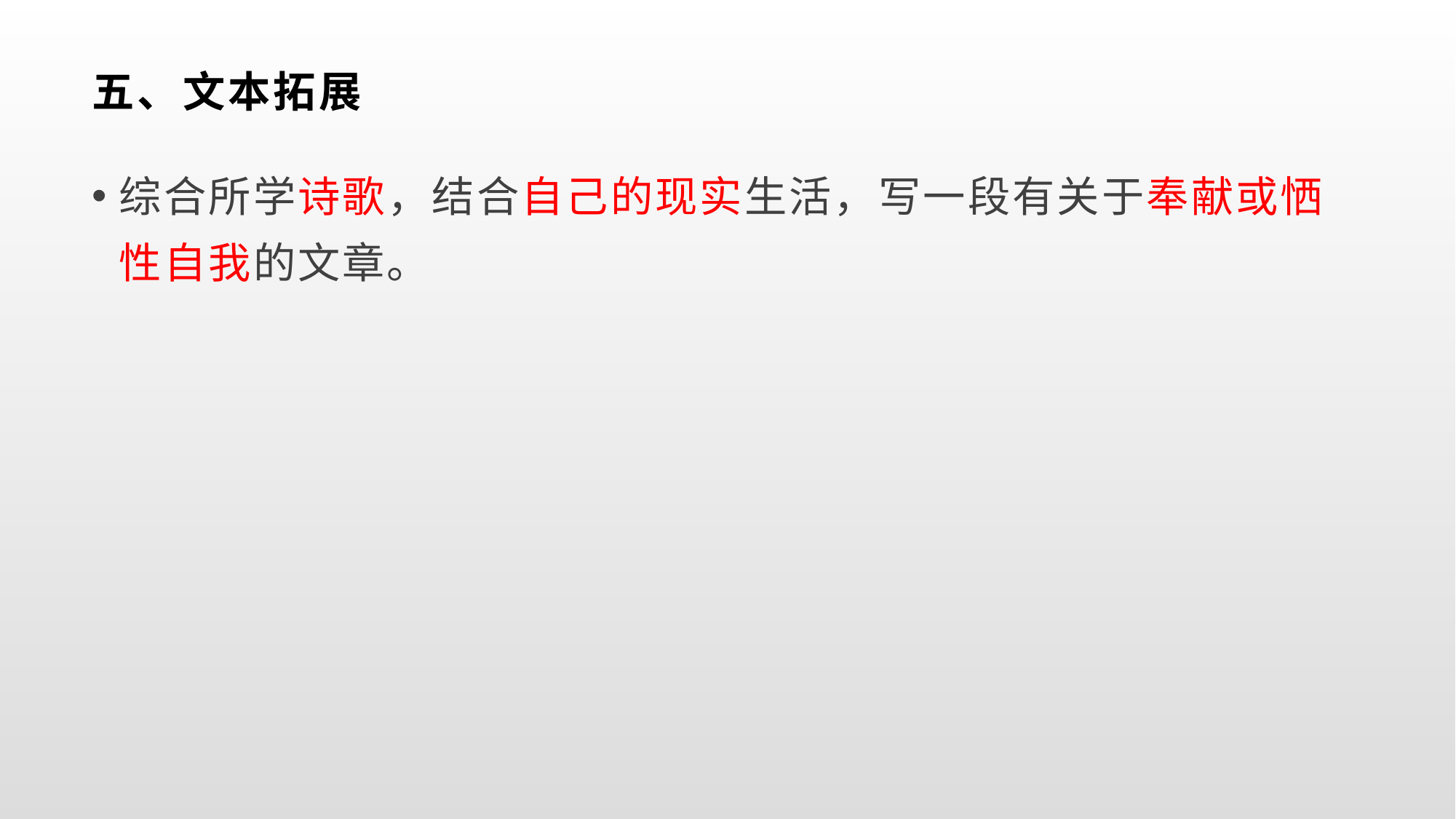

# 五、文本拓展
综合所学诗歌，结合自己的现实生活，写一段有关于奉献或恓性自我的文章。